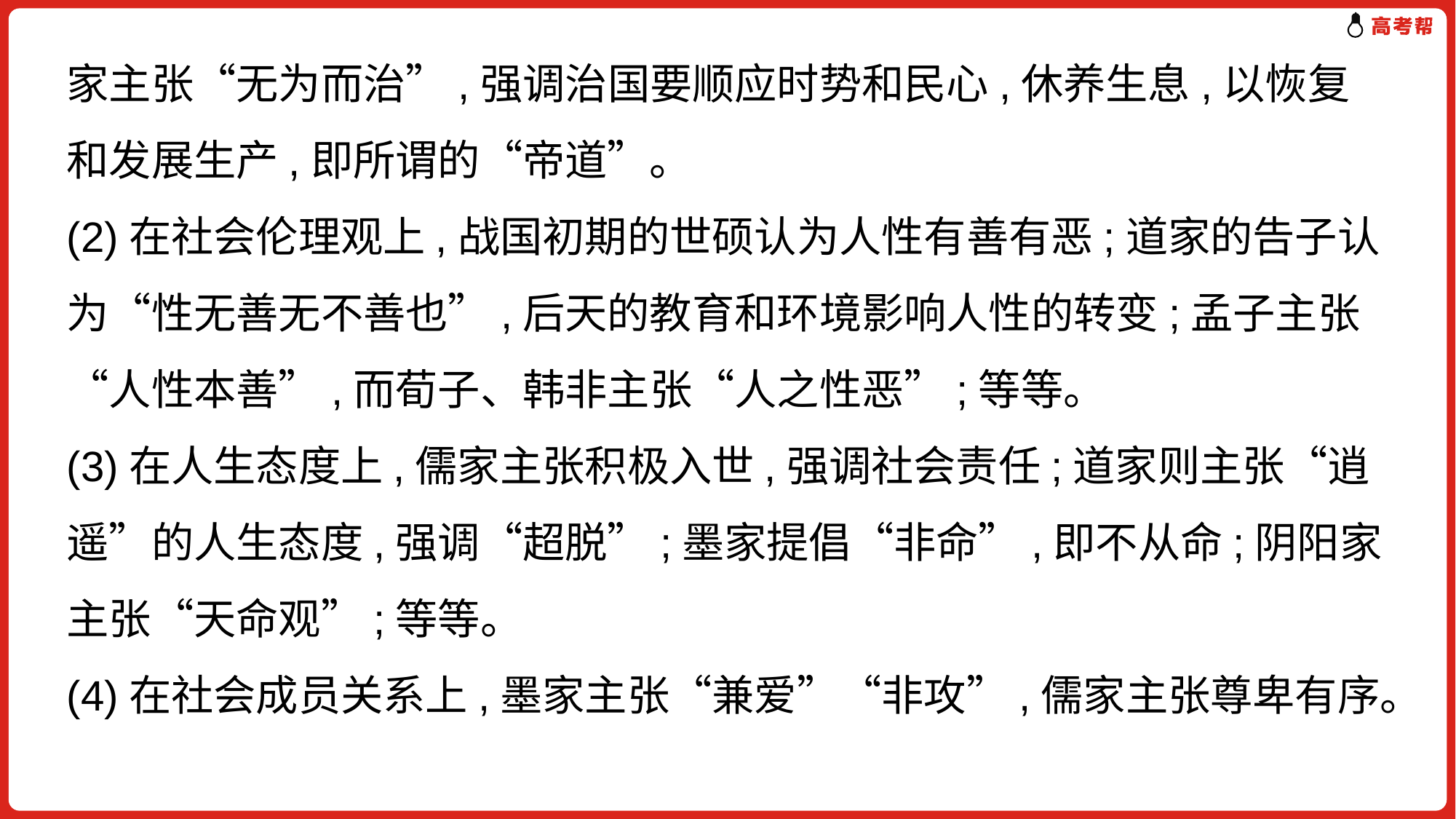

家主张“无为而治”,强调治国要顺应时势和民心,休养生息,以恢复和发展生产,即所谓的“帝道”。
(2)在社会伦理观上,战国初期的世硕认为人性有善有恶;道家的告子认为“性无善无不善也”,后天的教育和环境影响人性的转变;孟子主张“人性本善”,而荀子、韩非主张“人之性恶”;等等。
(3)在人生态度上,儒家主张积极入世,强调社会责任;道家则主张“逍遥”的人生态度,强调“超脱”;墨家提倡“非命”,即不从命;阴阳家主张“天命观”;等等。
(4)在社会成员关系上,墨家主张“兼爱”“非攻”,儒家主张尊卑有序。